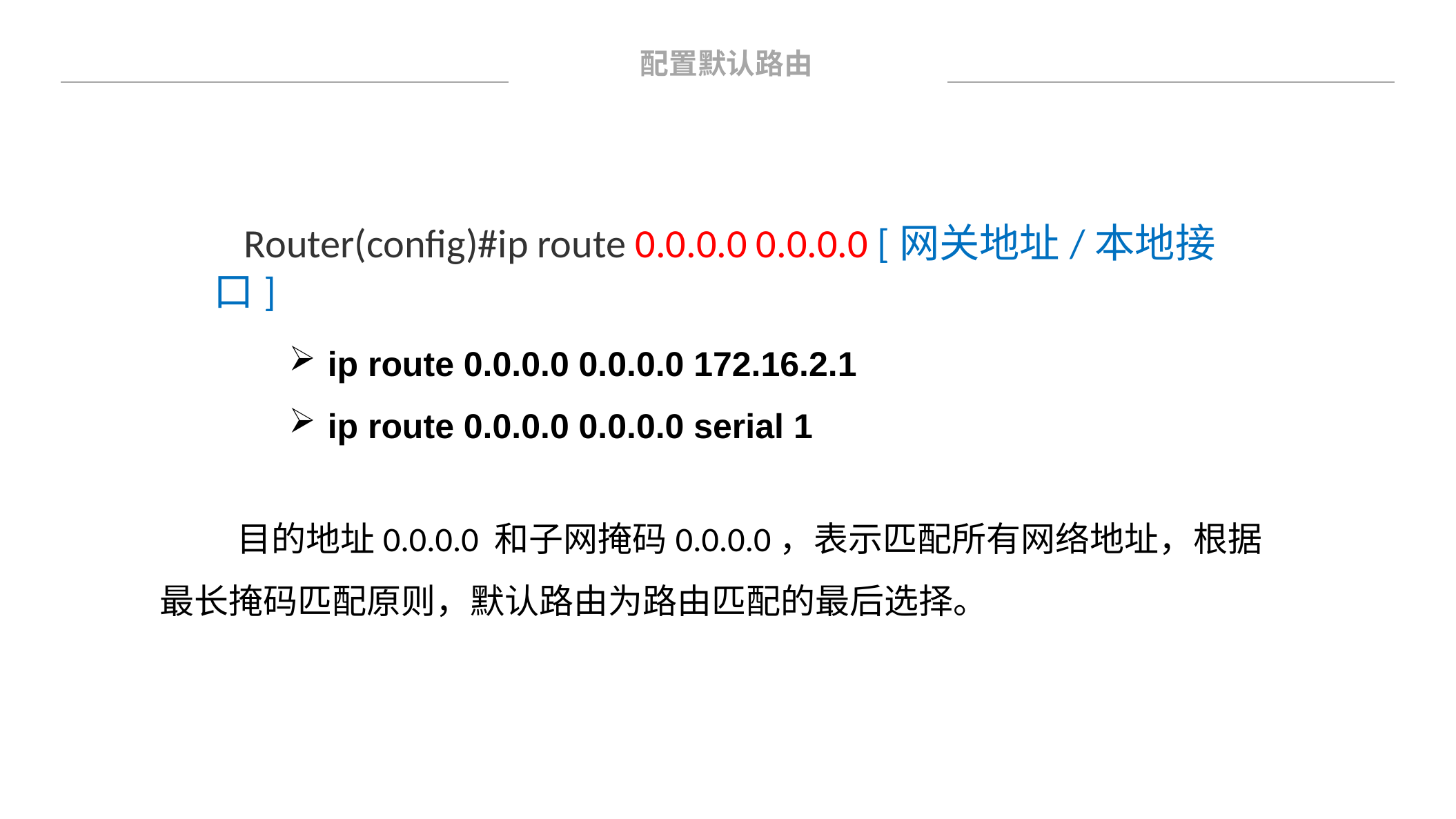

配置默认路由
Router(config)#ip route 0.0.0.0 0.0.0.0 [网关地址/本地接口]
ip route 0.0.0.0 0.0.0.0 172.16.2.1
ip route 0.0.0.0 0.0.0.0 serial 1
     目的地址0.0.0.0 和子网掩码0.0.0.0，表示匹配所有网络地址，根据最长掩码匹配原则，默认路由为路由匹配的最后选择。